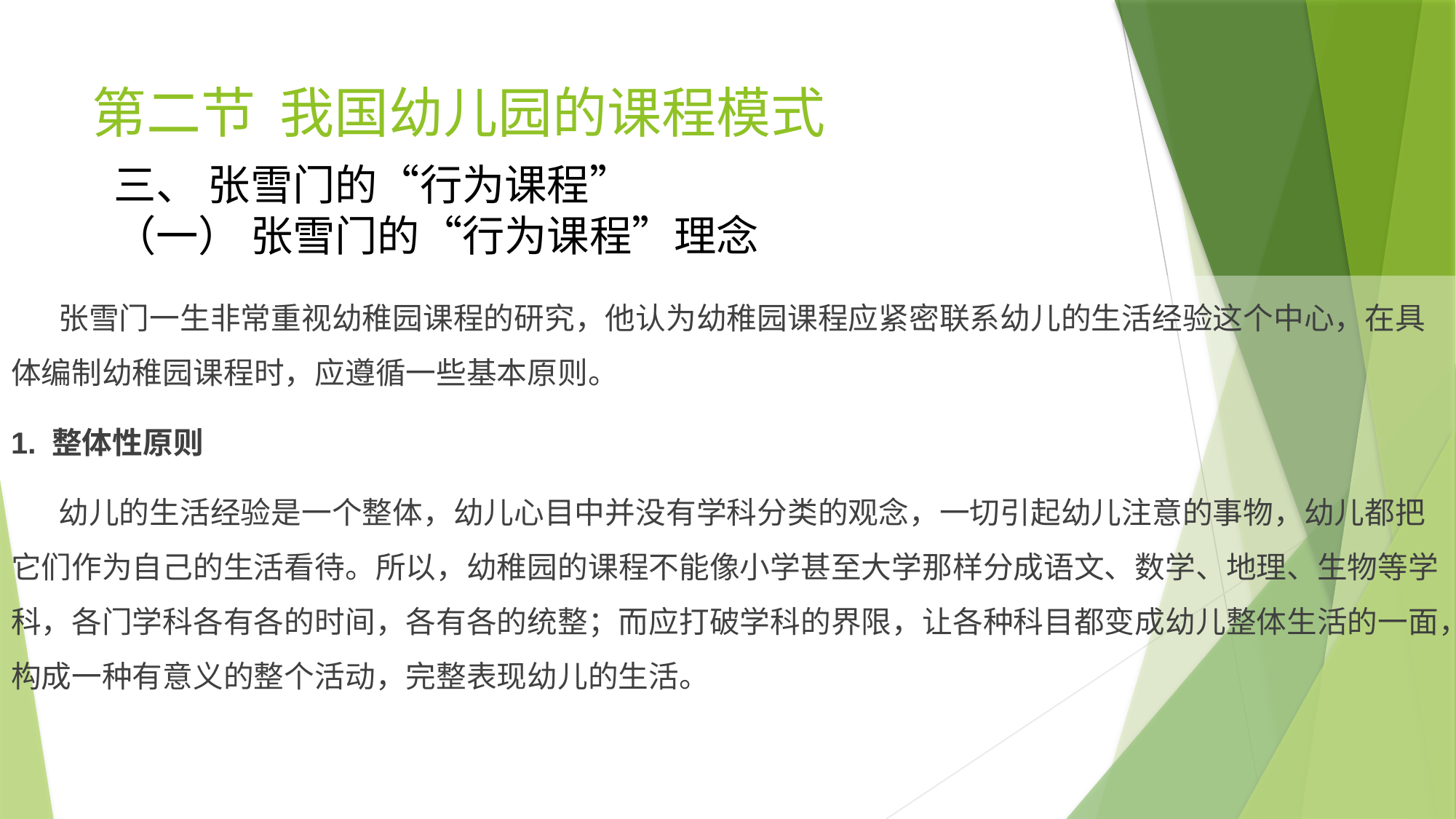

# 第二节  我国幼儿园的课程模式
三、 张雪门的“行为课程”
（一） 张雪门的“行为课程”理念

      张雪门一生非常重视幼稚园课程的研究，他认为幼稚园课程应紧密联系幼儿的生活经验这个中心，在具体编制幼稚园课程时，应遵循一些基本原则。
1. 整体性原则
      幼儿的生活经验是一个整体，幼儿心目中并没有学科分类的观念，一切引起幼儿注意的事物，幼儿都把它们作为自己的生活看待。所以，幼稚园的课程不能像小学甚至大学那样分成语文、数学、地理、生物等学科，各门学科各有各的时间，各有各的统整；而应打破学科的界限，让各种科目都变成幼儿整体生活的一面，构成一种有意义的整个活动，完整表现幼儿的生活。